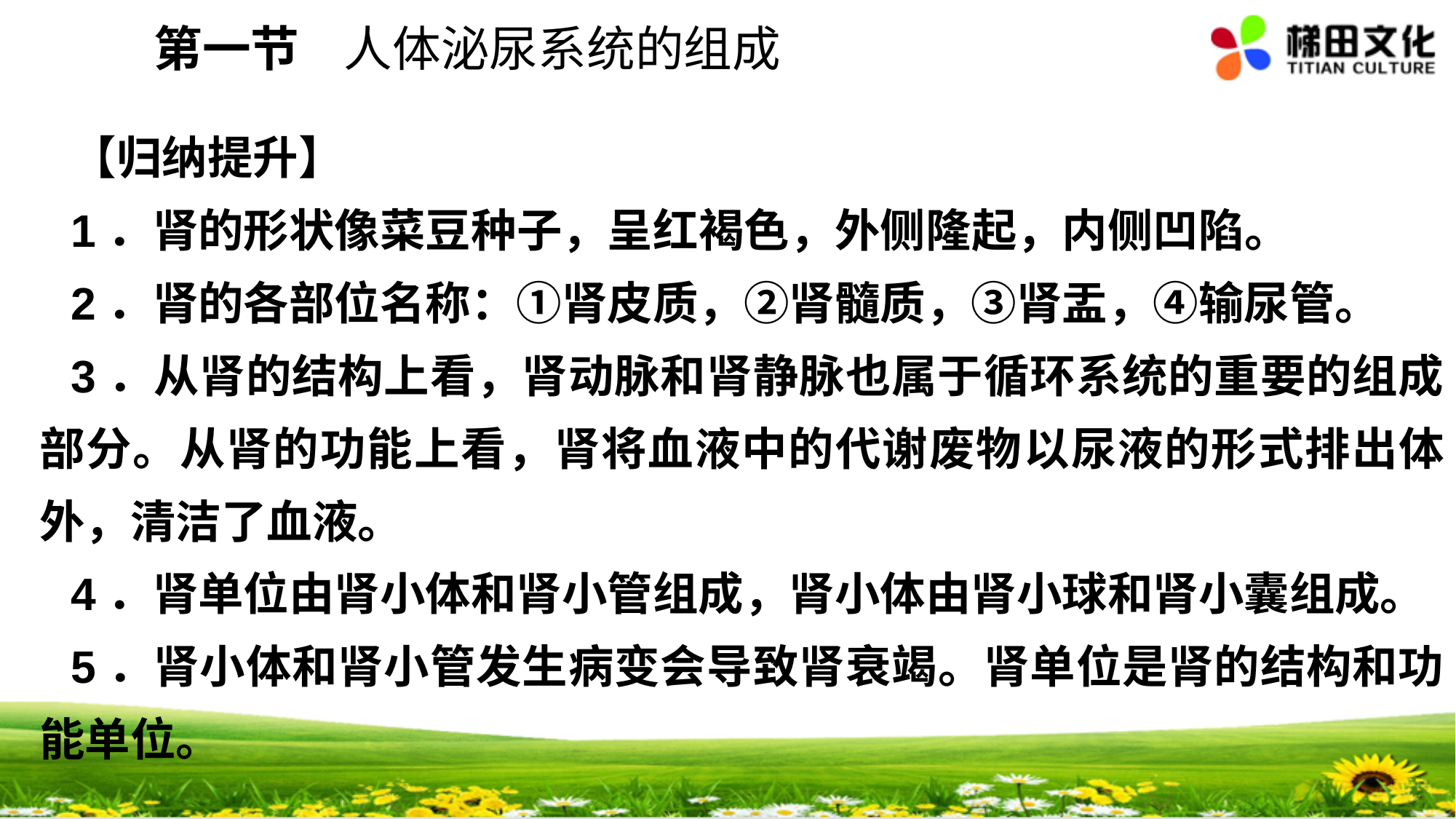

第一节    人体泌尿系统的组成
【归纳提升】
1．肾的形状像菜豆种子，呈红褐色，外侧隆起，内侧凹陷。
2．肾的各部位名称：①肾皮质，②肾髓质，③肾盂，④输尿管。
3．从肾的结构上看，肾动脉和肾静脉也属于循环系统的重要的组成部分。从肾的功能上看，肾将血液中的代谢废物以尿液的形式排出体外，清洁了血液。
4．肾单位由肾小体和肾小管组成，肾小体由肾小球和肾小囊组成。
5．肾小体和肾小管发生病变会导致肾衰竭。肾单位是肾的结构和功能单位。